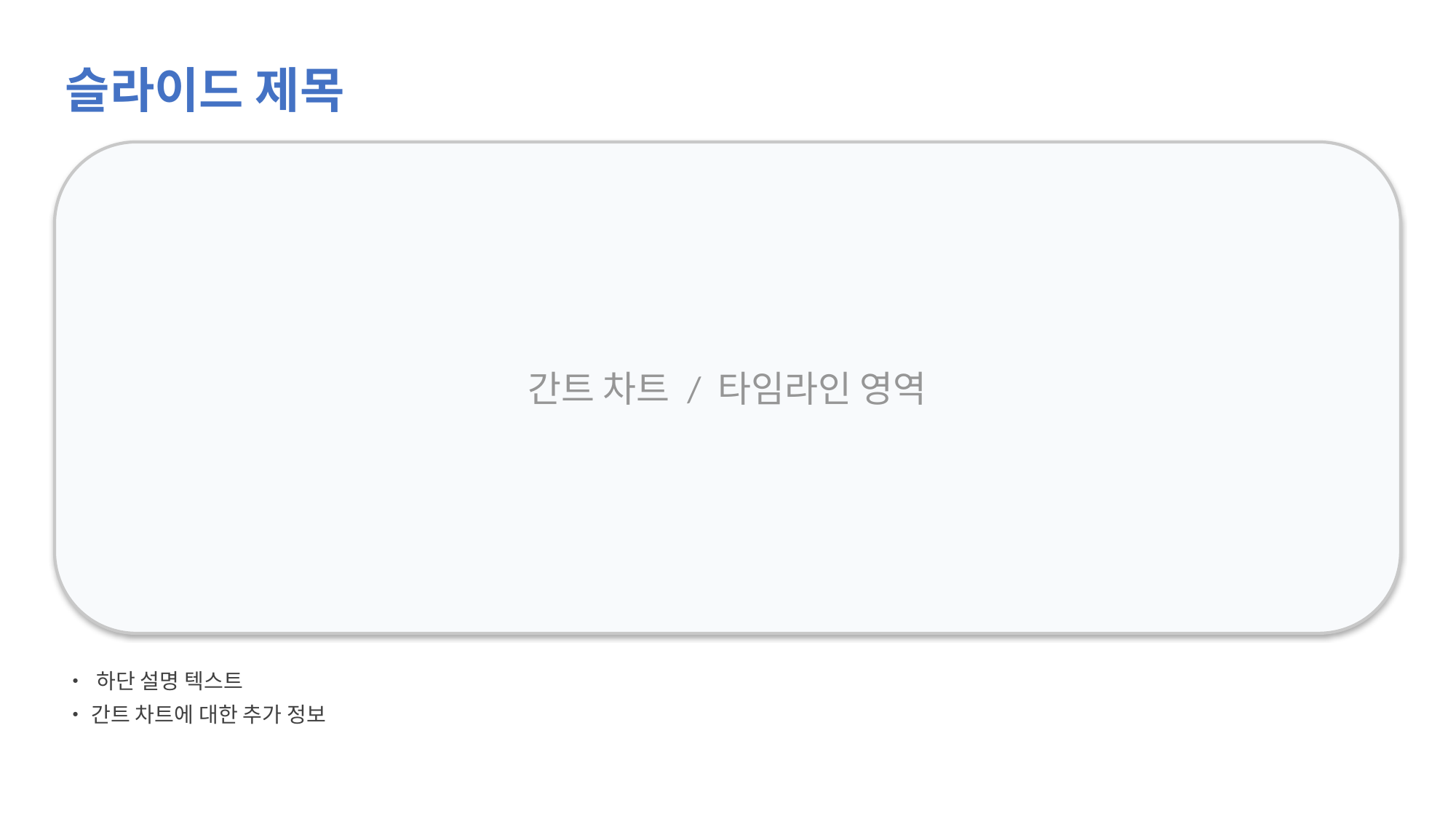

슬라이드 제목
간트 차트 / 타임라인 영역
• 하단 설명 텍스트
• 간트 차트에 대한 추가 정보